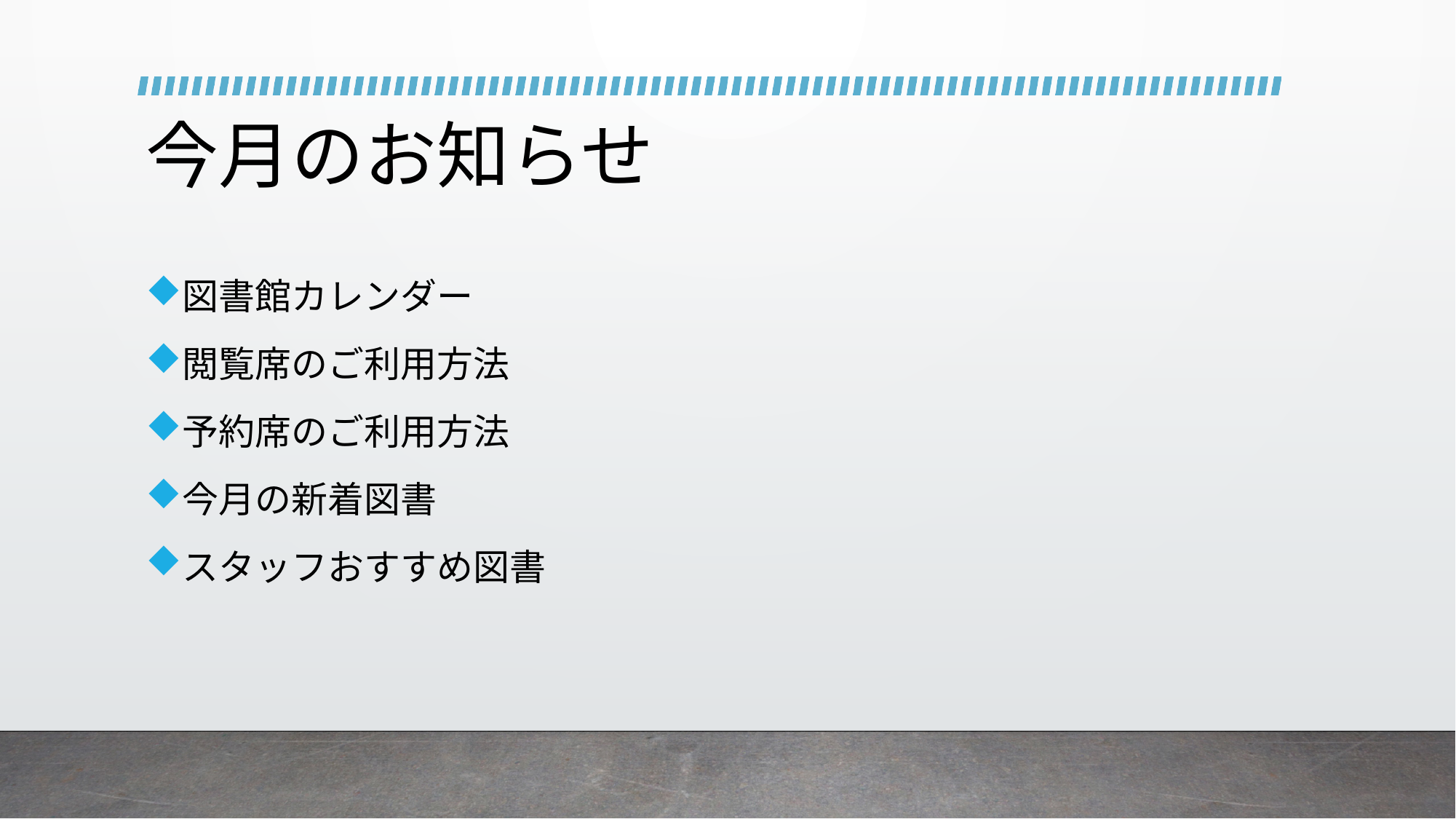

# 今月のお知らせ
図書館カレンダー
閲覧席のご利用方法
予約席のご利用方法
今月の新着図書
スタッフおすすめ図書